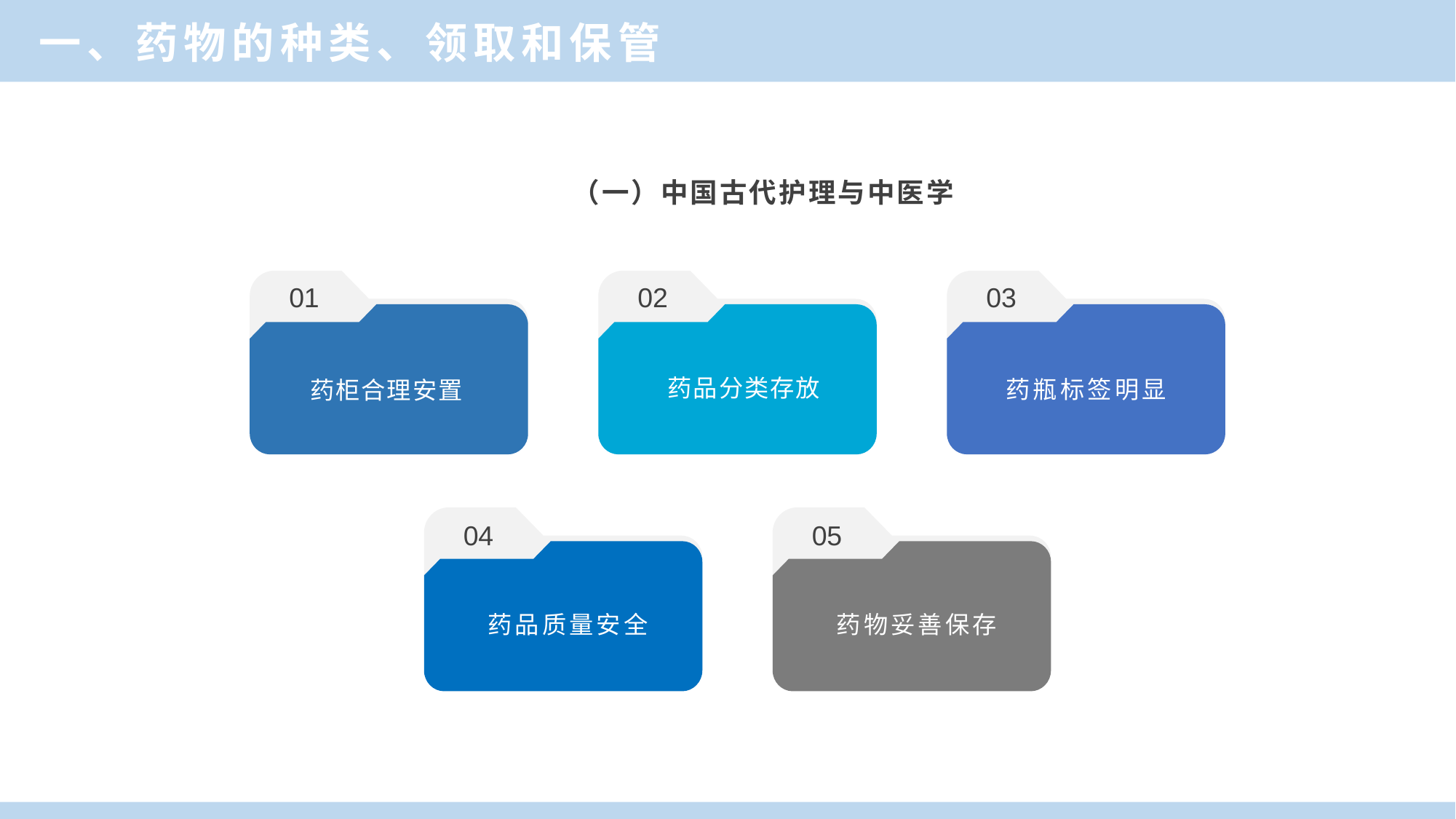

一、药物的种类、领取和保管
（一）中国古代护理与中医学

01
02
03

药品分类存放
药瓶标签明显
药柜合理安置

04
05

药品质量安全
药物妥善保存